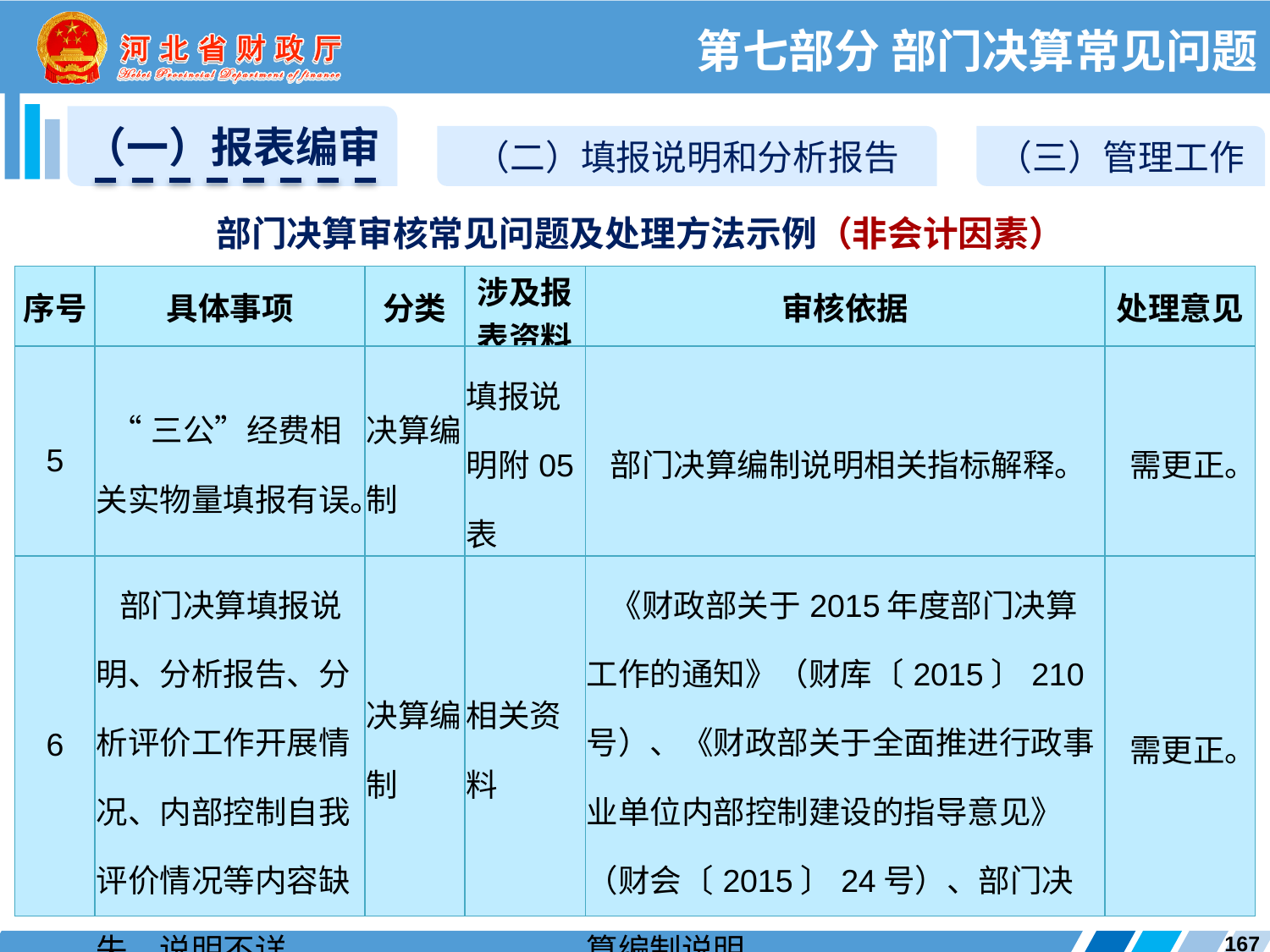

第七部分 部门决算常见问题
（一）报表编审
（二）填报说明和分析报告
（三）管理工作
部门决算审核常见问题及处理方法示例（非会计因素）
| 序号 | 具体事项 | 分类 | 涉及报表资料 | 审核依据 | 处理意见 |
| --- | --- | --- | --- | --- | --- |
| 5 | “三公”经费相关实物量填报有误。 | 决算编制 | 填报说明附05表 | 部门决算编制说明相关指标解释。 | 需更正。 |
| 6 | 部门决算填报说明、分析报告、分析评价工作开展情况、内部控制自我评价情况等内容缺失，说明不详。 | 决算编制 | 相关资料 | 《财政部关于2015年度部门决算工作的通知》（财库〔2015〕210号）、《财政部关于全面推进行政事业单位内部控制建设的指导意见》（财会〔2015〕24号）、部门决算编制说明。 | 需更正。 |
167